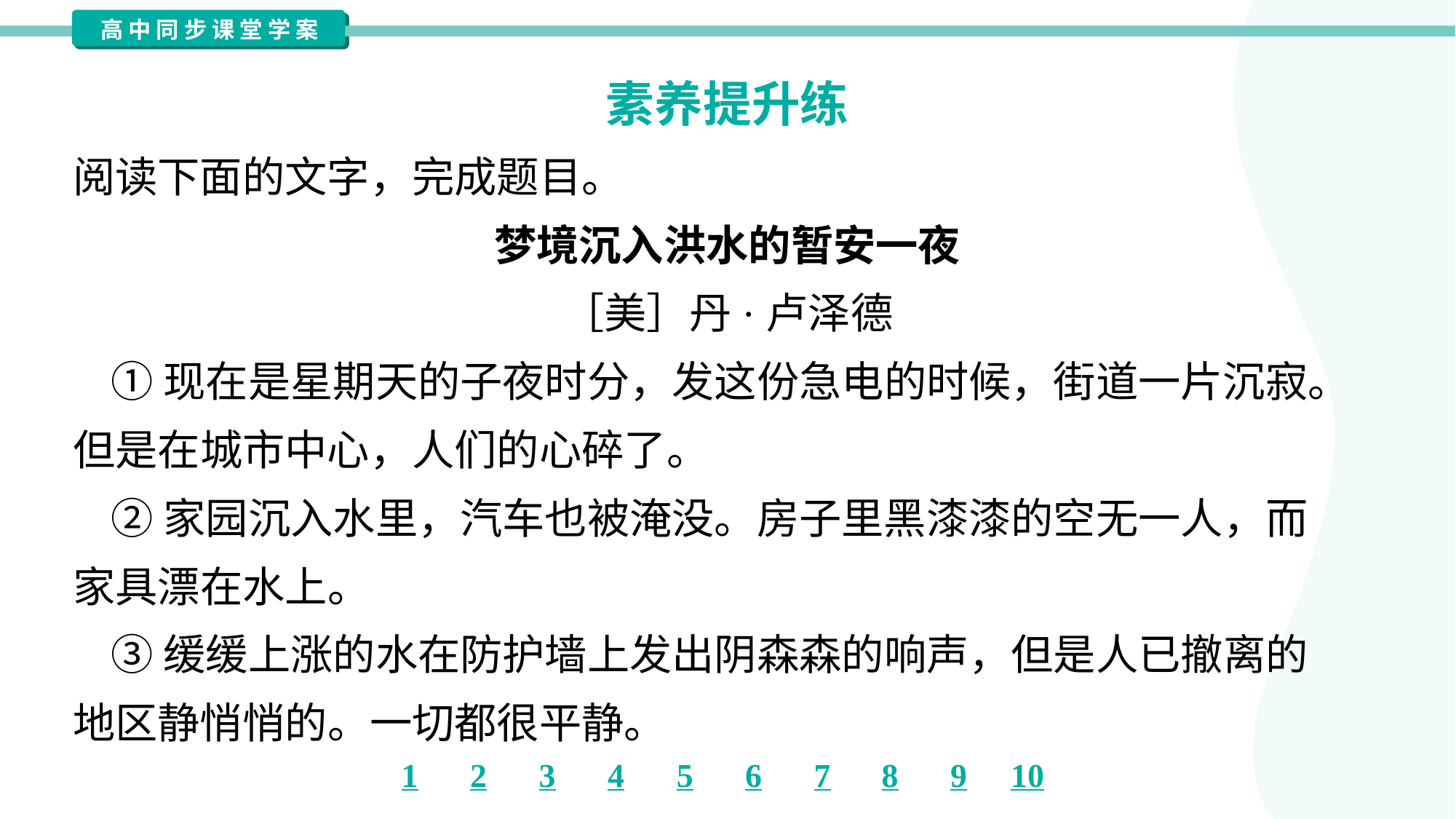

素养提升练
阅读下面的文字，完成题目。
梦境沉入洪水的暂安一夜
［美］丹·卢泽德
    ①现在是星期天的子夜时分，发这份急电的时候，街道一片沉寂。
但是在城市中心，人们的心碎了。
    ②家园沉入水里，汽车也被淹没。房子里黑漆漆的空无一人，而
家具漂在水上。
    ③缓缓上涨的水在防护墙上发出阴森森的响声，但是人已撤离的
地区静悄悄的。一切都很平静。